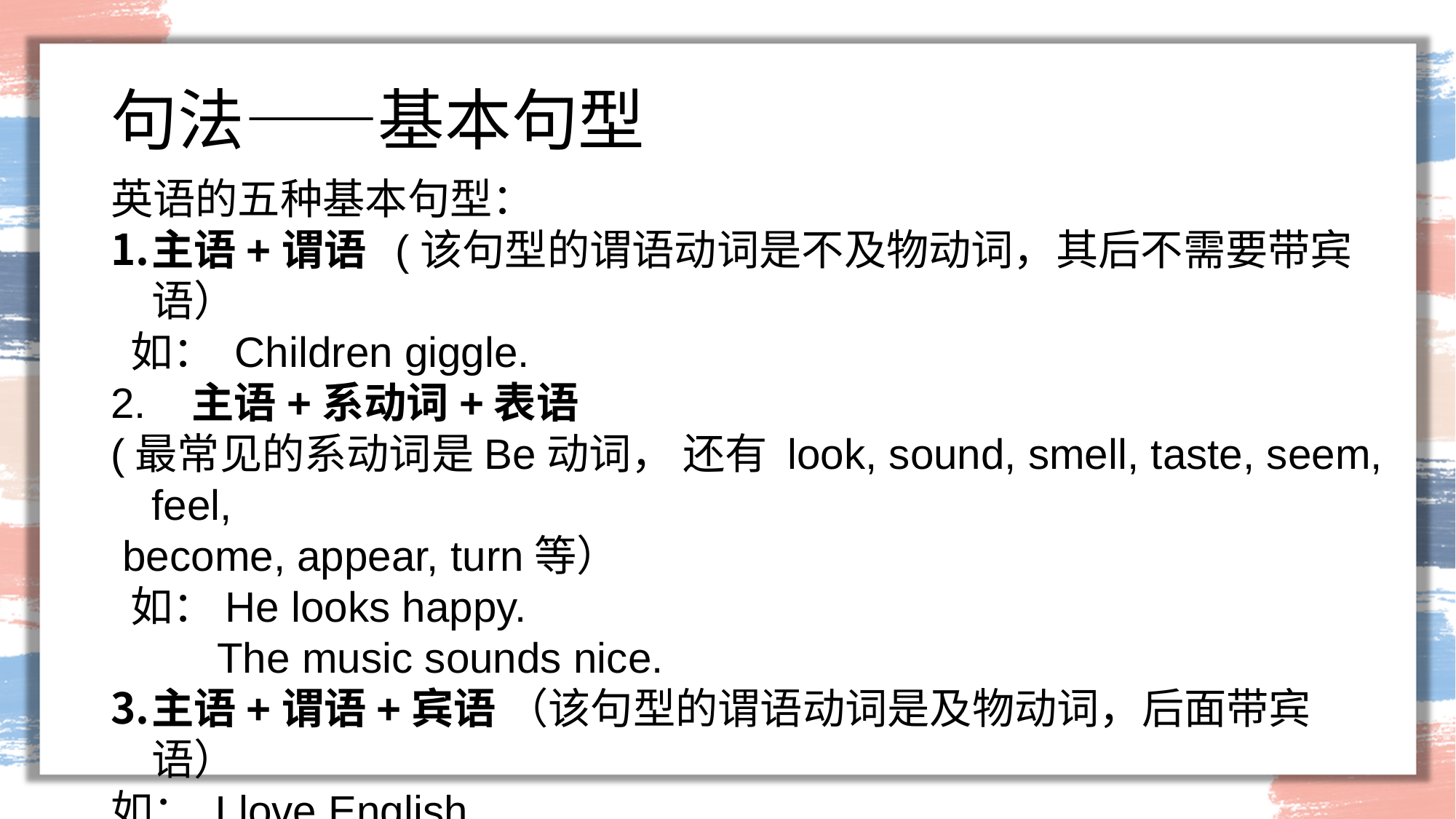

# 句法——基本句型
英语的五种基本句型：
主语+谓语  (该句型的谓语动词是不及物动词，其后不需要带宾语）
 如： Children giggle.
2.   主语+系动词+表语
(最常见的系动词是Be动词， 还有 look, sound, smell, taste, seem, feel,
 become, appear, turn等）
 如：He looks happy.
         The music sounds nice.
主语+谓语+宾语 （该句型的谓语动词是及物动词，后面带宾语）
如： I love English.